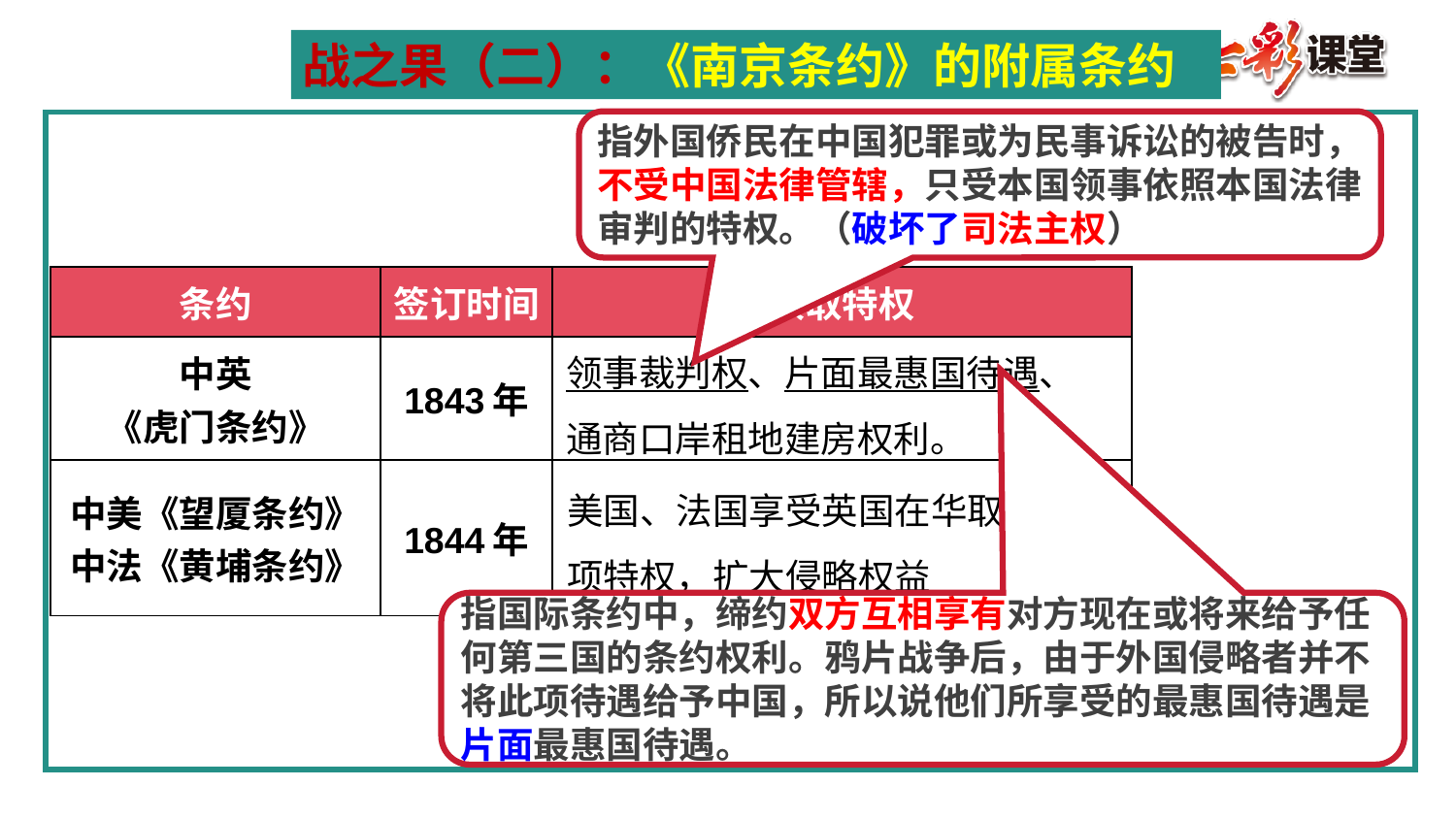

战之果（二）：《南京条约》的附属条约
指外国侨民在中国犯罪或为民事诉讼的被告时，不受中国法律管辖，只受本国领事依照本国法律审判的特权。（破坏了司法主权）
| 条约 | 签订时间 | 获取特权 |
| --- | --- | --- |
| 中英 《虎门条约》 | 1843年 |  |
| 中美《望厦条约》 中法《黄埔条约》 | 1844年 |  |
领事裁判权、片面最惠国待遇、
通商口岸租地建房权利。
美国、法国享受英国在华取得各项特权，扩大侵略权益
指国际条约中，缔约双方互相享有对方现在或将来给予任何第三国的条约权利。鸦片战争后，由于外国侵略者并不将此项待遇给予中国，所以说他们所享受的最惠国待遇是片面最惠国待遇。